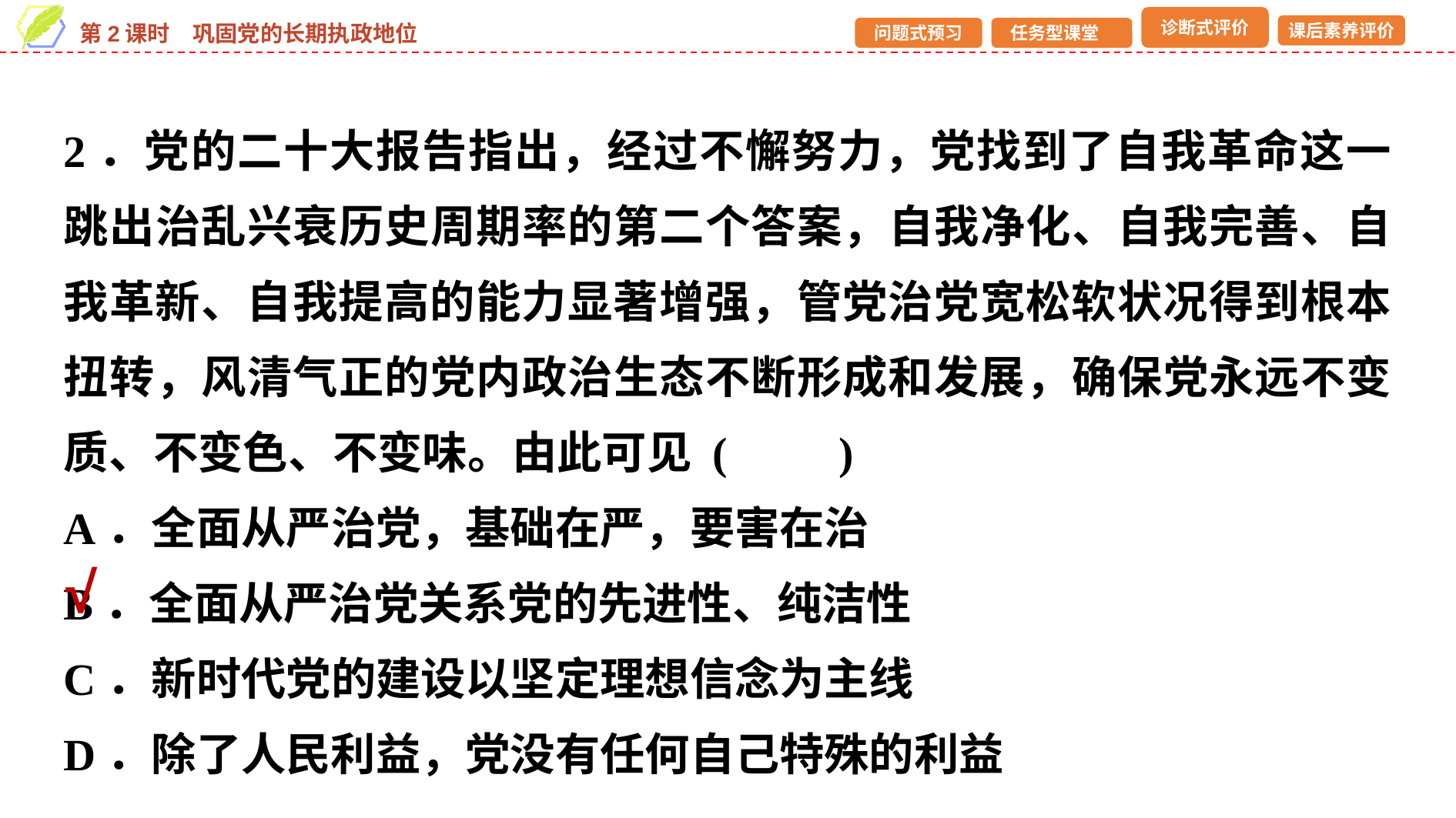

2．党的二十大报告指出，经过不懈努力，党找到了自我革命这一跳出治乱兴衰历史周期率的第二个答案，自我净化、自我完善、自我革新、自我提高的能力显著增强，管党治党宽松软状况得到根本扭转，风清气正的党内政治生态不断形成和发展，确保党永远不变质、不变色、不变味。由此可见 (　　)
A．全面从严治党，基础在严，要害在治
B．全面从严治党关系党的先进性、纯洁性
C．新时代党的建设以坚定理想信念为主线
D．除了人民利益，党没有任何自己特殊的利益
√